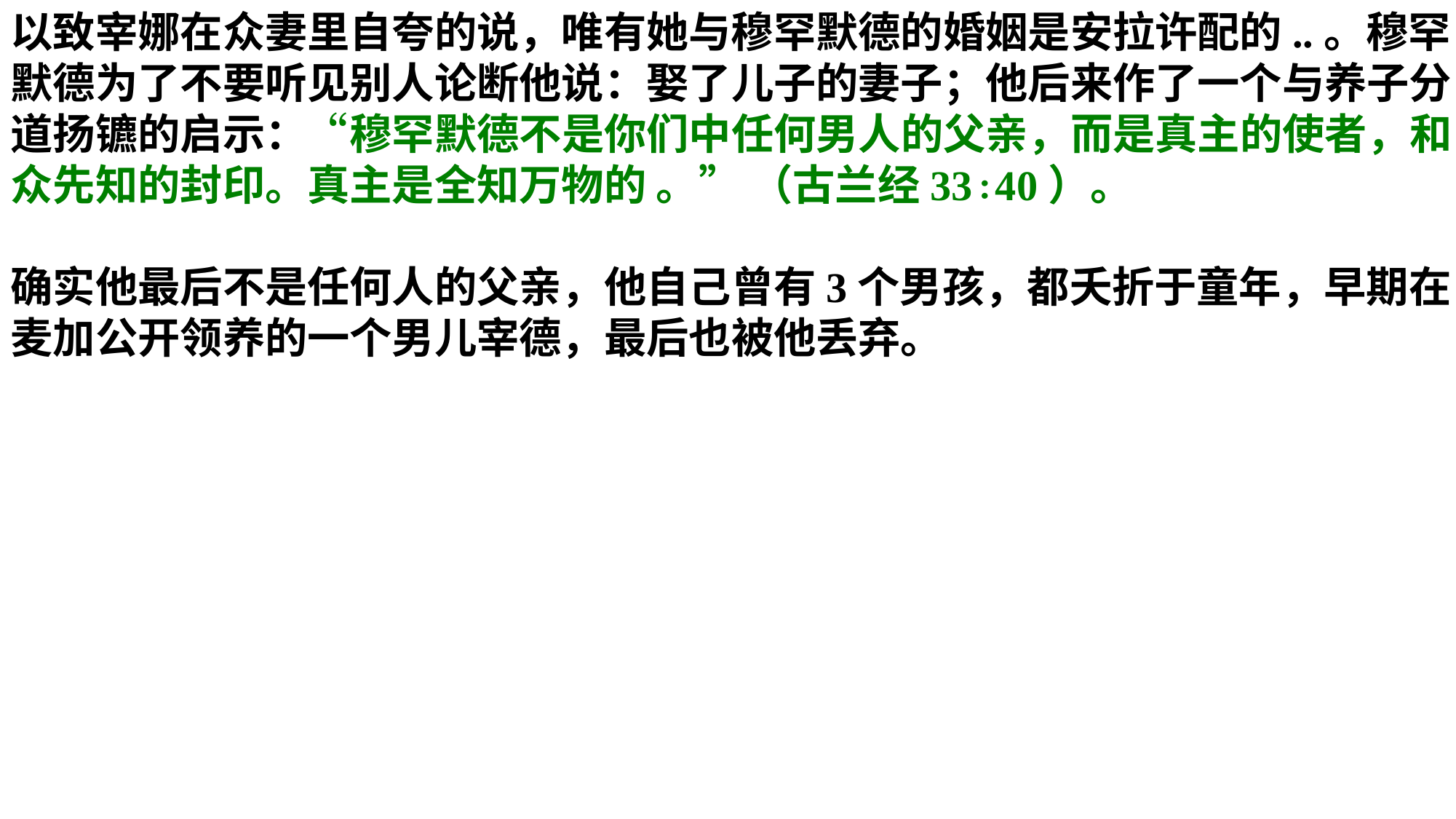

以致宰娜在众妻里自夸的说，唯有她与穆罕默德的婚姻是安拉许配的..。穆罕默德为了不要听见别人论断他说：娶了儿子的妻子；他后来作了一个与养子分道扬镳的启示：“穆罕默德不是你们中任何男人的父亲，而是真主的使者，和众先知的封印。真主是全知万物的 。” （古兰经33∶40）。

确实他最后不是任何人的父亲，他自己曾有3个男孩，都夭折于童年，早期在麦加公开领养的一个男儿宰德，最后也被他丢弃。